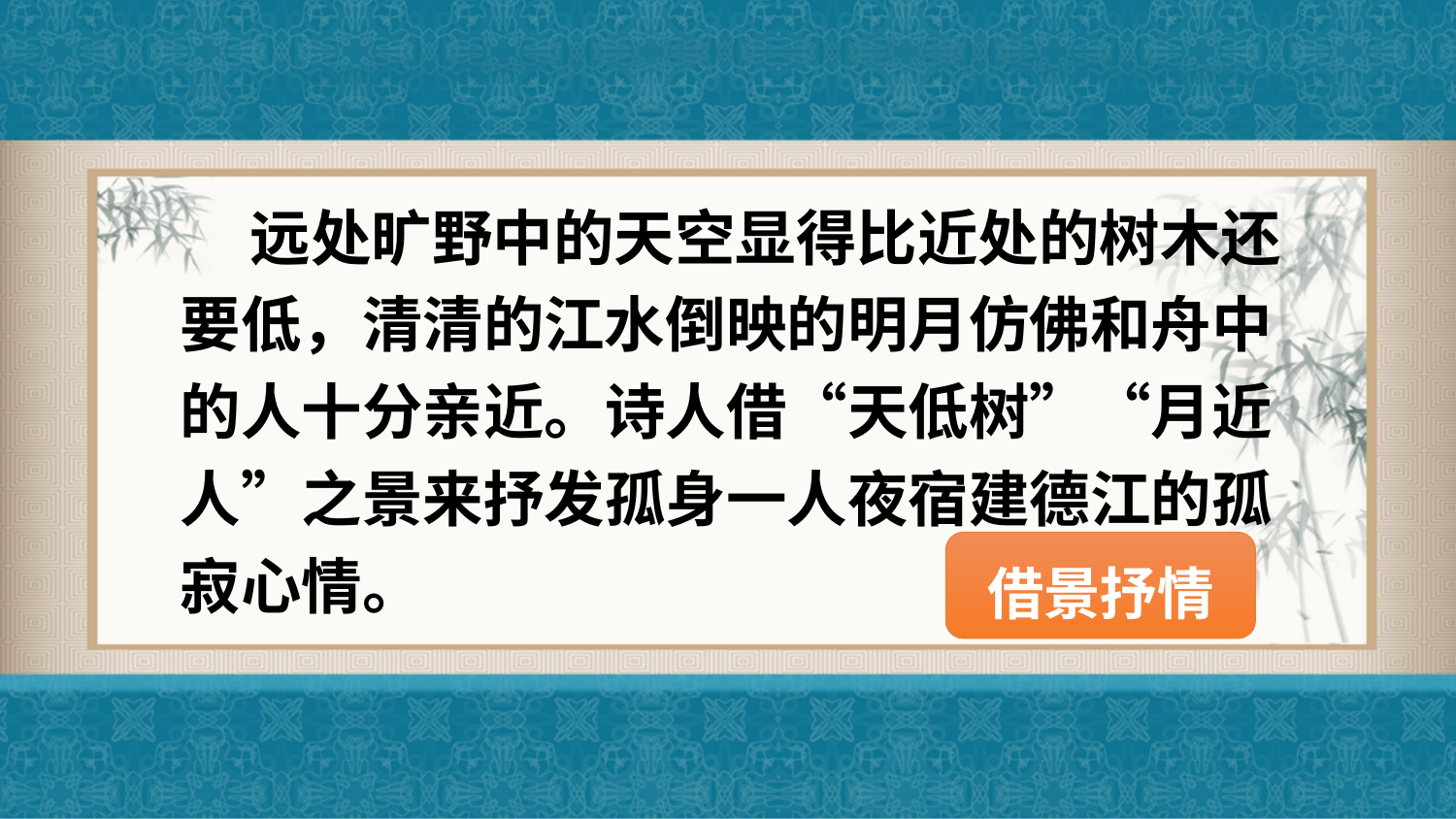

远处旷野中的天空显得比近处的树木还要低，清清的江水倒映的明月仿佛和舟中的人十分亲近。诗人借“天低树”“月近人”之景来抒发孤身一人夜宿建德江的孤寂心情。
借景抒情